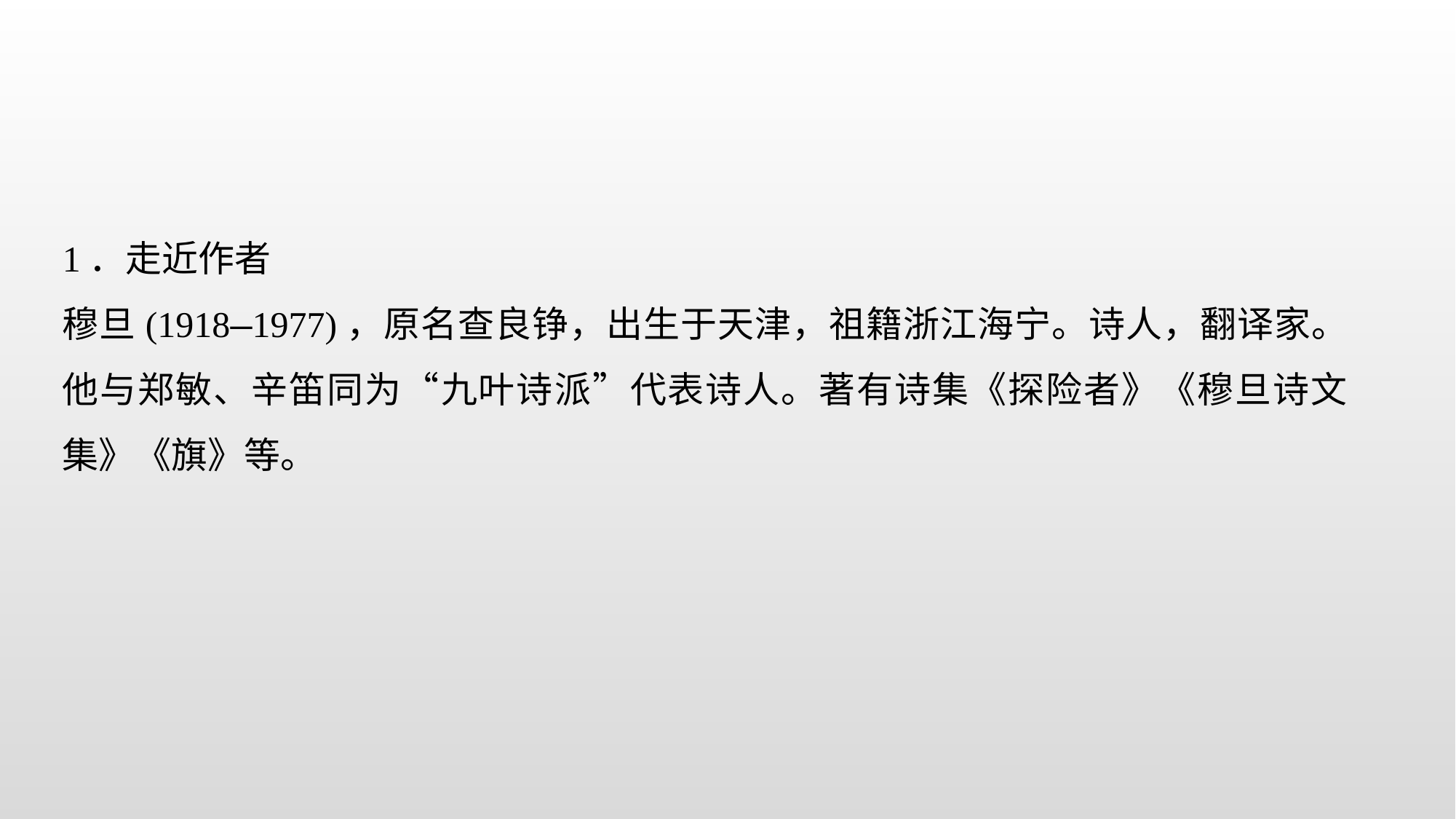

1．走近作者
穆旦(1918—1977)，原名查良铮，出生于天津，祖籍浙江海宁。诗人，翻译家。他与郑敏、辛笛同为“九叶诗派”代表诗人。著有诗集《探险者》《穆旦诗文集》《旗》等。